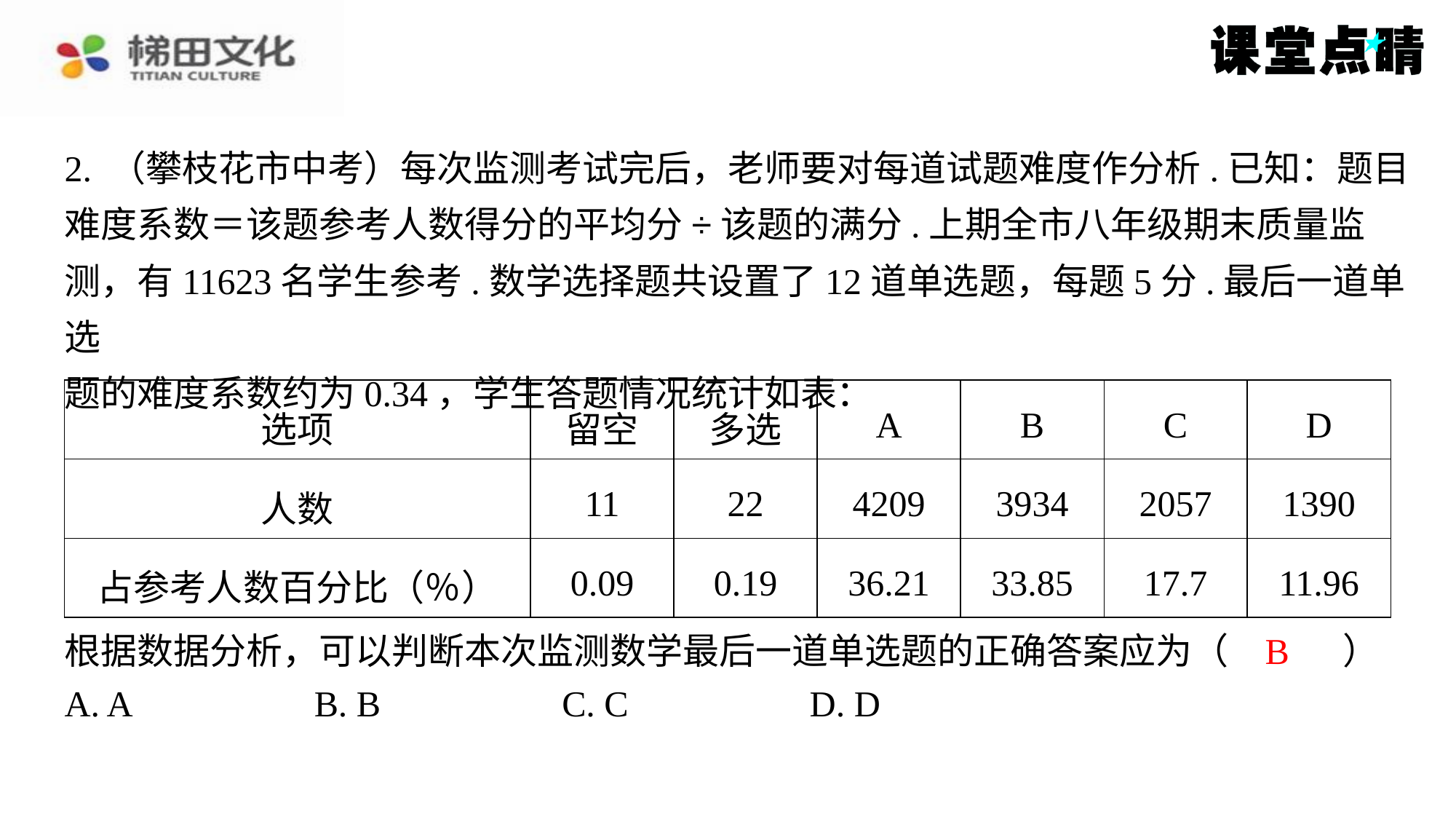

2. （攀枝花市中考）每次监测考试完后，老师要对每道试题难度作分析.已知：题目
难度系数＝该题参考人数得分的平均分÷该题的满分.上期全市八年级期末质量监
测，有11623名学生参考.数学选择题共设置了12道单选题，每题5分.最后一道单选
题的难度系数约为0.34，学生答题情况统计如表：
| 选项 | 留空 | 多选 | A | B | C | D |
| --- | --- | --- | --- | --- | --- | --- |
| 人数 | 11 | 22 | 4209 | 3934 | 2057 | 1390 |
| 占参考人数百分比（％） | 0.09 | 0.19 | 36.21 | 33.85 | 17.7 | 11.96 |
B
根据数据分析，可以判断本次监测数学最后一道单选题的正确答案应为（　B　）
| A. A | B. B | C. C | D. D |
| --- | --- | --- | --- |